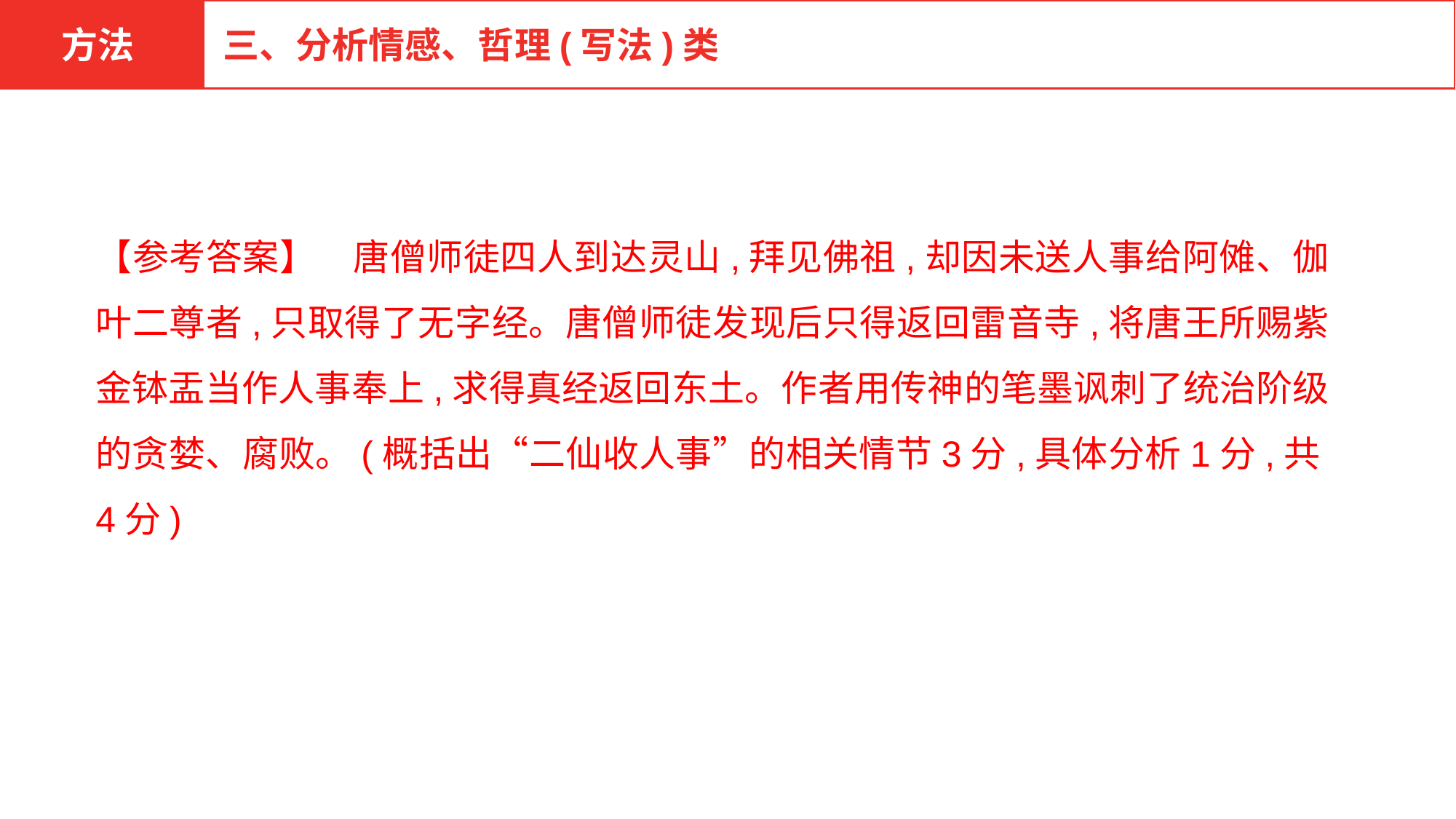

方法
三、分析情感、哲理(写法)类

【参考答案】　唐僧师徒四人到达灵山,拜见佛祖,却因未送人事给阿傩、伽叶二尊者,只取得了无字经。唐僧师徒发现后只得返回雷音寺,将唐王所赐紫金钵盂当作人事奉上,求得真经返回东土。作者用传神的笔墨讽刺了统治阶级的贪婪、腐败。(概括出“二仙收人事”的相关情节3分,具体分析1分,共4分)